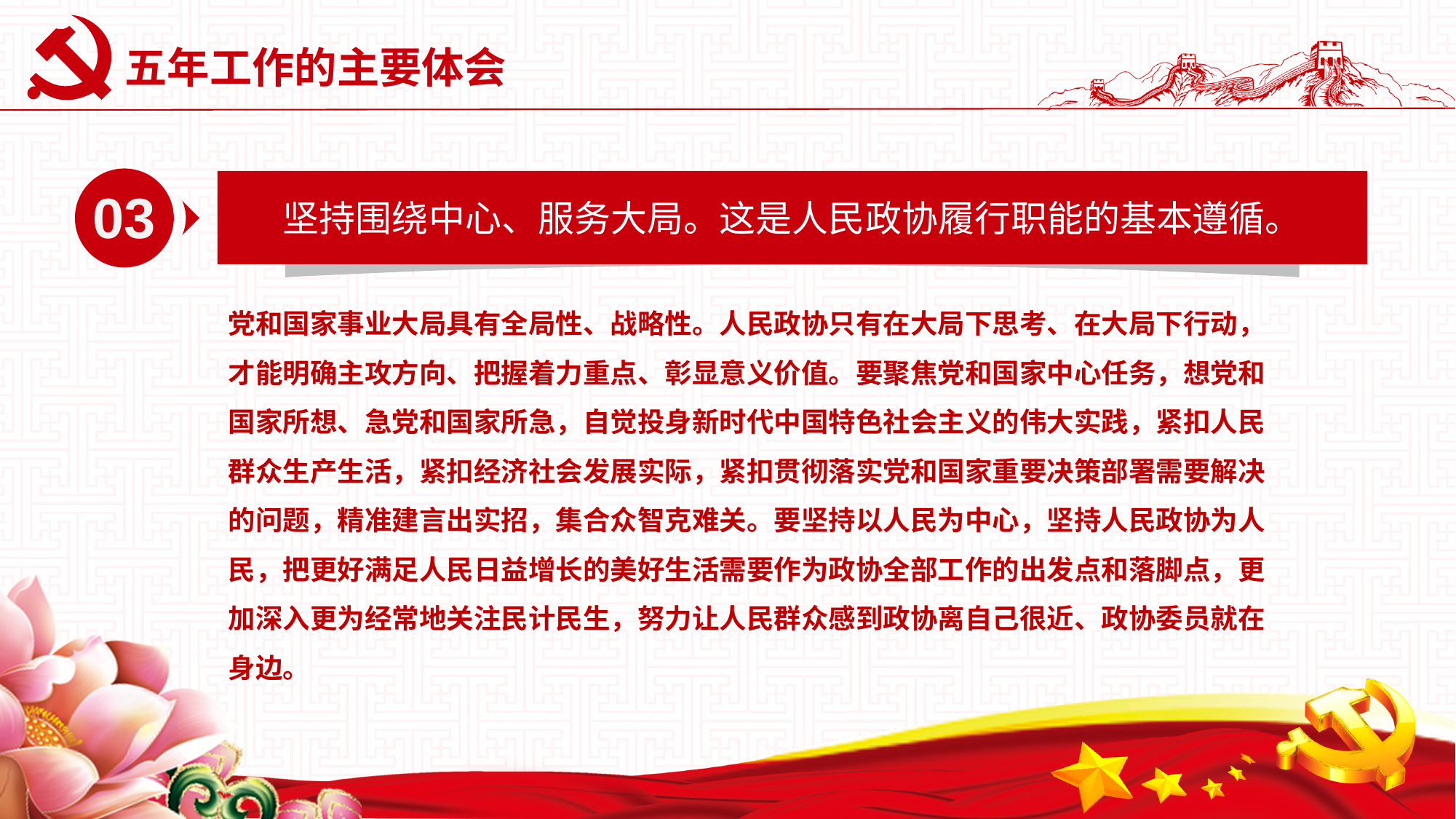

# 五年工作的主要体会

03
坚持围绕中心、服务大局。这是人民政协履行职能的基本遵循。

党和国家事业大局具有全局性、战略性。人民政协只有在大局下思考、在大局下行动，才能明确主攻方向、把握着力重点、彰显意义价值。要聚焦党和国家中心任务，想党和国家所想、急党和国家所急，自觉投身新时代中国特色社会主义的伟大实践，紧扣人民群众生产生活，紧扣经济社会发展实际，紧扣贯彻落实党和国家重要决策部署需要解决的问题，精准建言出实招，集合众智克难关。要坚持以人民为中心，坚持人民政协为人民，把更好满足人民日益增长的美好生活需要作为政协全部工作的出发点和落脚点，更加深入更为经常地关注民计民生，努力让人民群众感到政协离自己很近、政协委员就在身边。